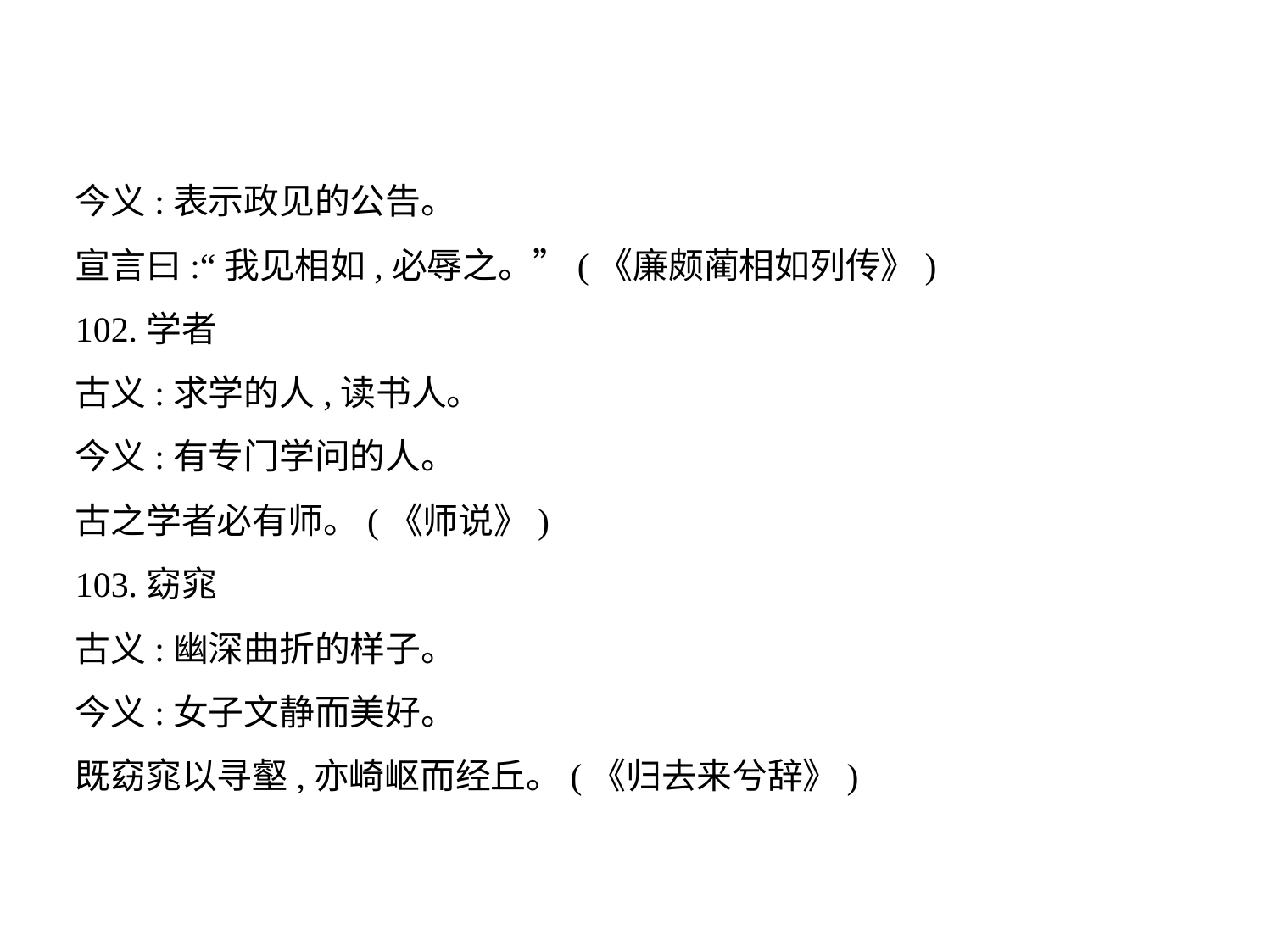

今义:表示政见的公告。
宣言曰:“我见相如,必辱之。”(《廉颇蔺相如列传》)
102.学者
古义:求学的人,读书人。
今义:有专门学问的人。
古之学者必有师。(《师说》)
103.窈窕
古义:幽深曲折的样子。
今义:女子文静而美好。
既窈窕以寻壑,亦崎岖而经丘。(《归去来兮辞》)